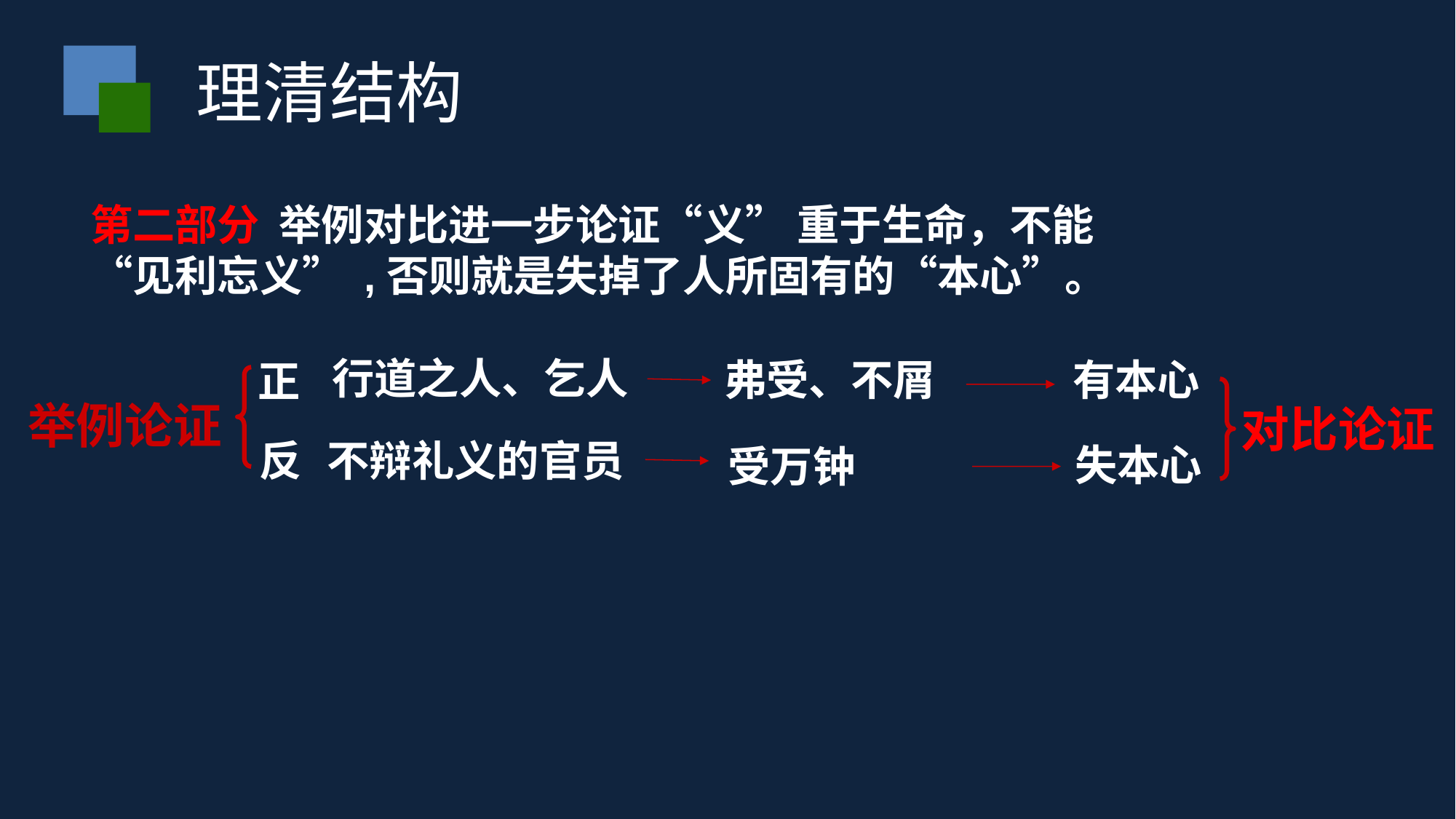

理清结构
第二部分  举例对比进一步论证“义” 重于生命，不能“见利忘义” ,否则就是失掉了人所固有的“本心”。
行道之人、乞人

弗受、不屑
有本心
正

举例论证

对比论证
反
不辩礼义的官员
失本心
受万钟